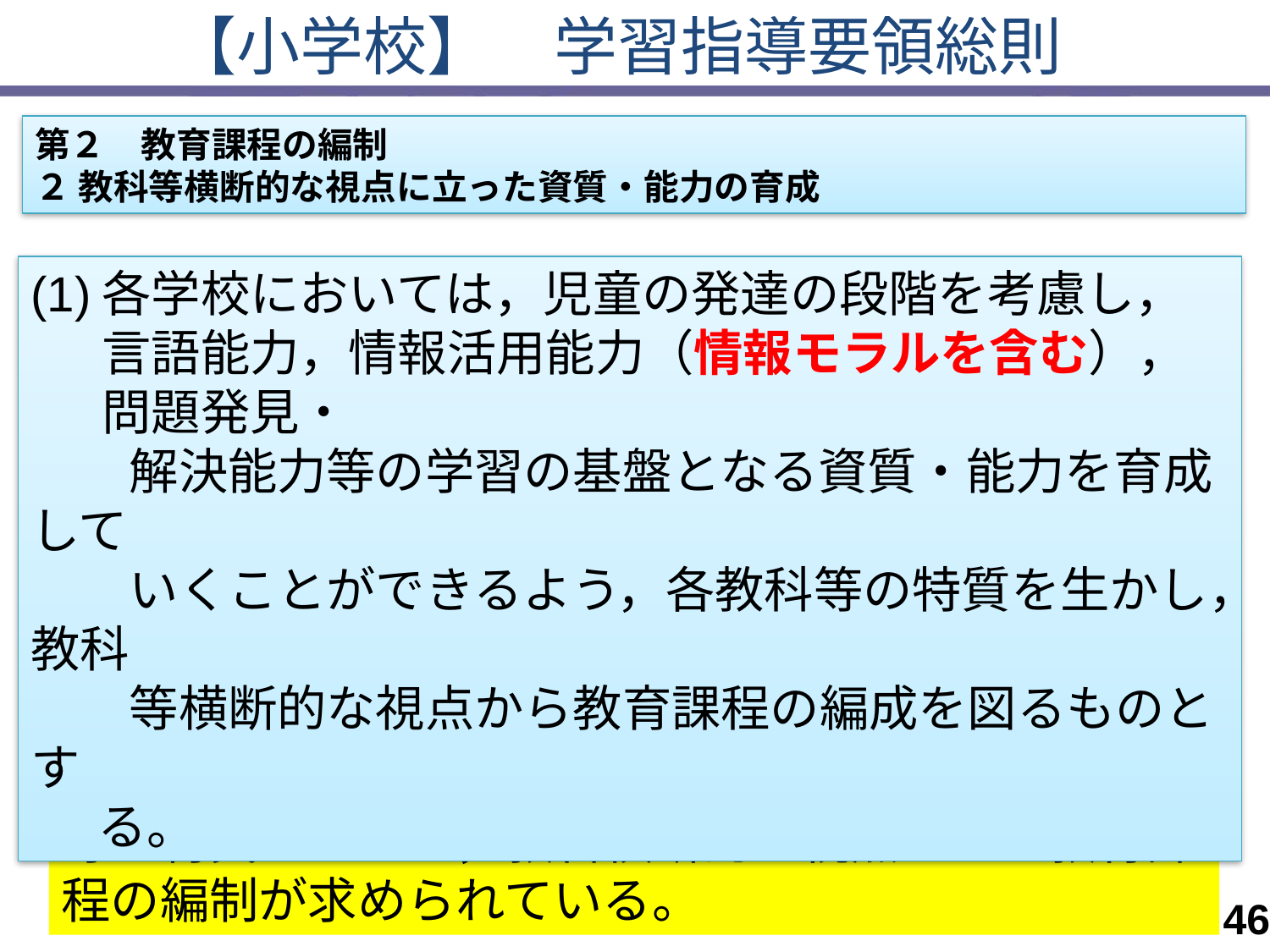

【小学校】　学習指導要領総則

第２　教育課程の編制
２ 教科等横断的な視点に立った資質・能力の育成
各学校においては，児童の発達の段階を考慮し，言語能力，情報活用能力（情報モラルを含む），問題発見・
　　解決能力等の学習の基盤となる資質・能力を育成して
　　いくことができるよう，各教科等の特質を生かし，教科
　　等横断的な視点から教育課程の編成を図るものとす
     る。

情報モラルは，情報活用能力の一つとして，各教科等の特質を生かし，教科横断的な視点からの教育課程の編制が求められている。
46